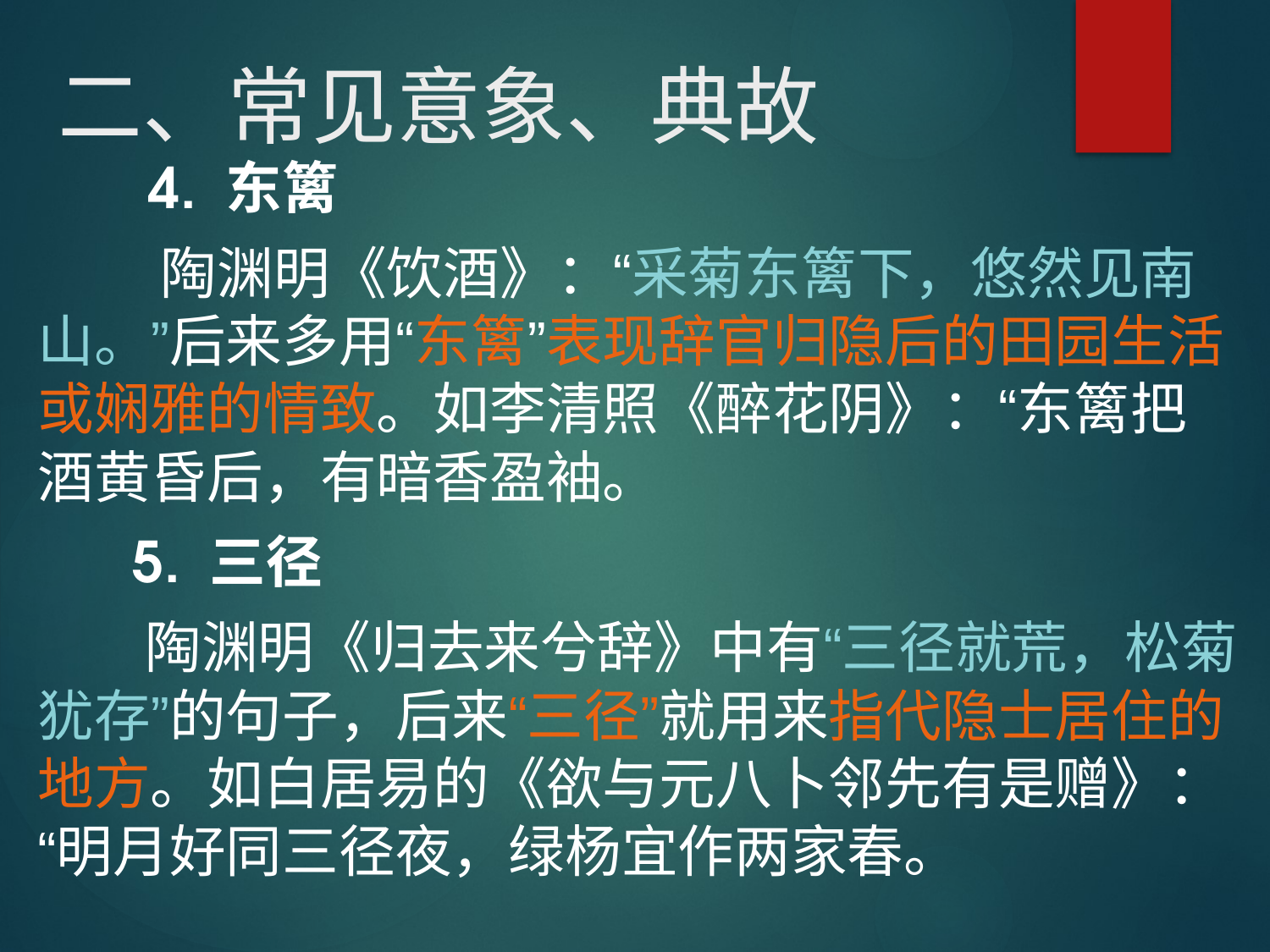

# 二、常见意象、典故
       4. 东篱
       陶渊明《饮酒》：“采菊东篱下，悠然见南山。”后来多用“东篱”表现辞官归隐后的田园生活或娴雅的情致。如李清照《醉花阴》：“东篱把酒黄昏后，有暗香盈袖。
      5. 三径
      陶渊明《归去来兮辞》中有“三径就荒，松菊犹存”的句子，后来“三径”就用来指代隐士居住的地方。如白居易的《欲与元八卜邻先有是赠》：“明月好同三径夜，绿杨宜作两家春。